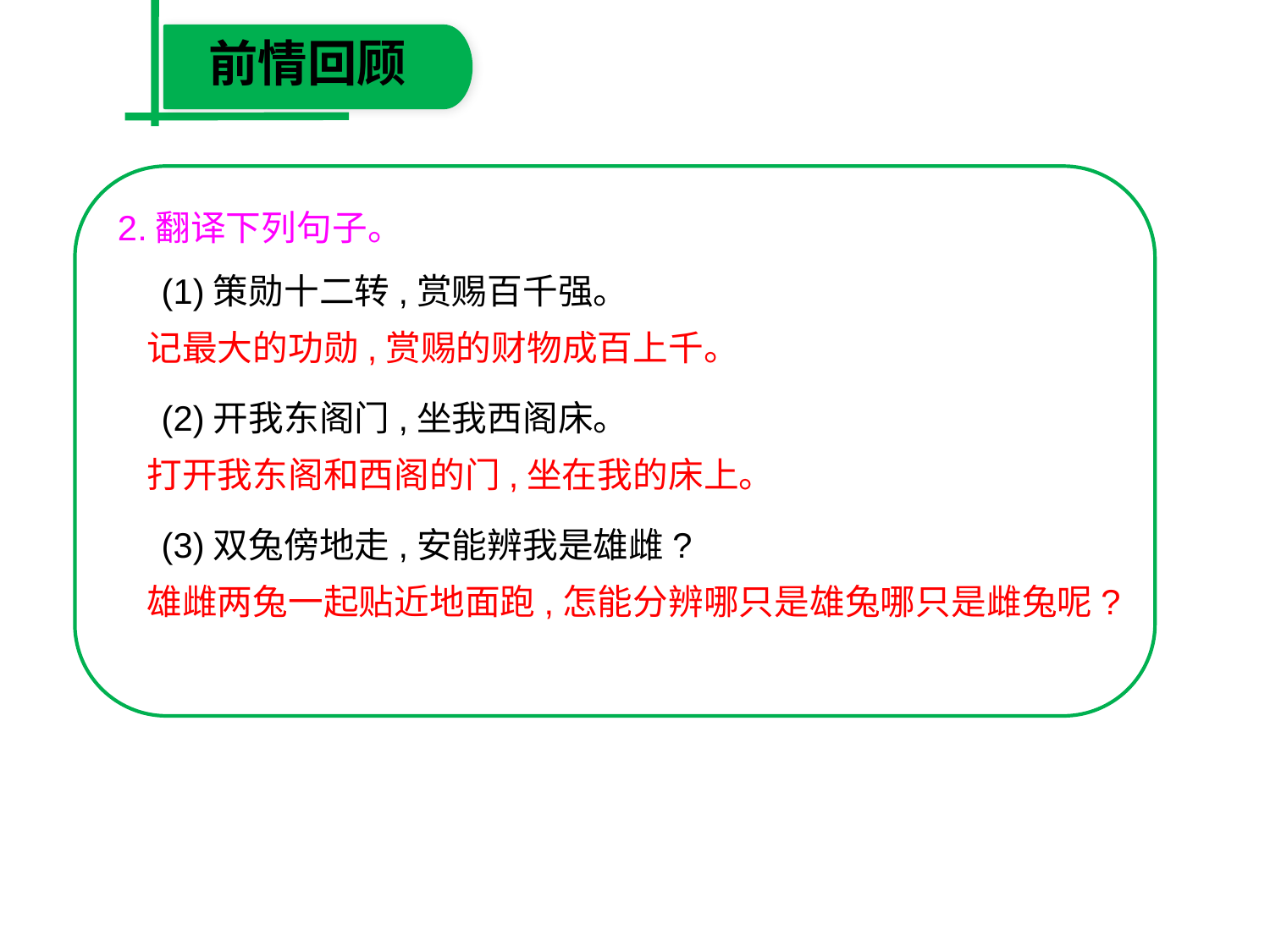

前情回顾

2.翻译下列句子。
　(1)策勋十二转,赏赐百千强。

　(2)开我东阁门,坐我西阁床。

　(3)双兔傍地走,安能辨我是雄雌?
记最大的功勋,赏赐的财物成百上千。

打开我东阁和西阁的门,坐在我的床上。

雄雌两兔一起贴近地面跑,怎能分辨哪只是雄兔哪只是雌兔呢?